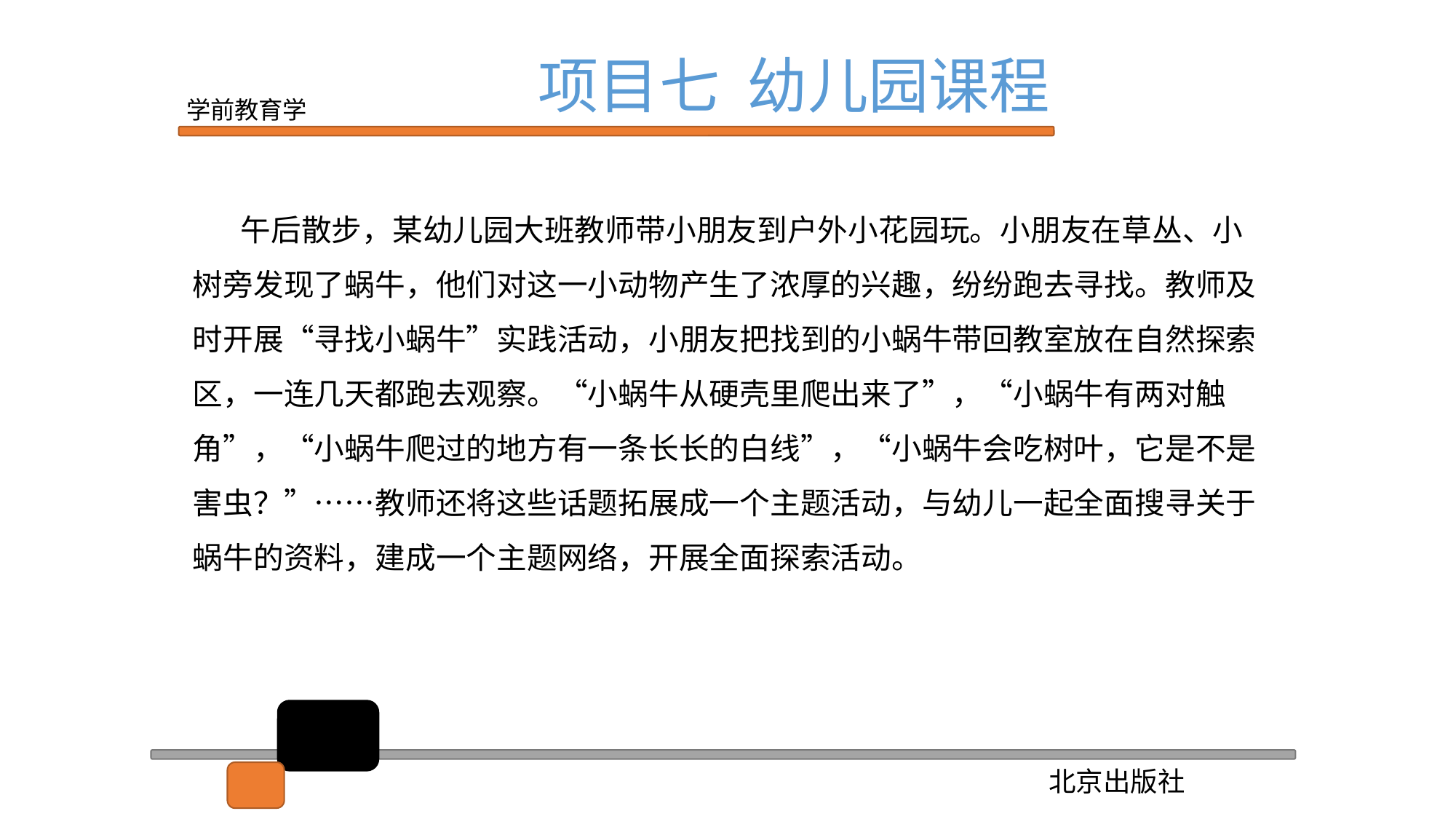

# 项目七  幼儿园课程
      午后散步，某幼儿园大班教师带小朋友到户外小花园玩。小朋友在草丛、小树旁发现了蜗牛，他们对这一小动物产生了浓厚的兴趣，纷纷跑去寻找。教师及时开展“寻找小蜗牛”实践活动，小朋友把找到的小蜗牛带回教室放在自然探索区，一连几天都跑去观察。“小蜗牛从硬壳里爬出来了”，“小蜗牛有两对触角”，“小蜗牛爬过的地方有一条长长的白线”，“小蜗牛会吃树叶，它是不是害虫？”……教师还将这些话题拓展成一个主题活动，与幼儿一起全面搜寻关于蜗牛的资料，建成一个主题网络，开展全面探索活动。